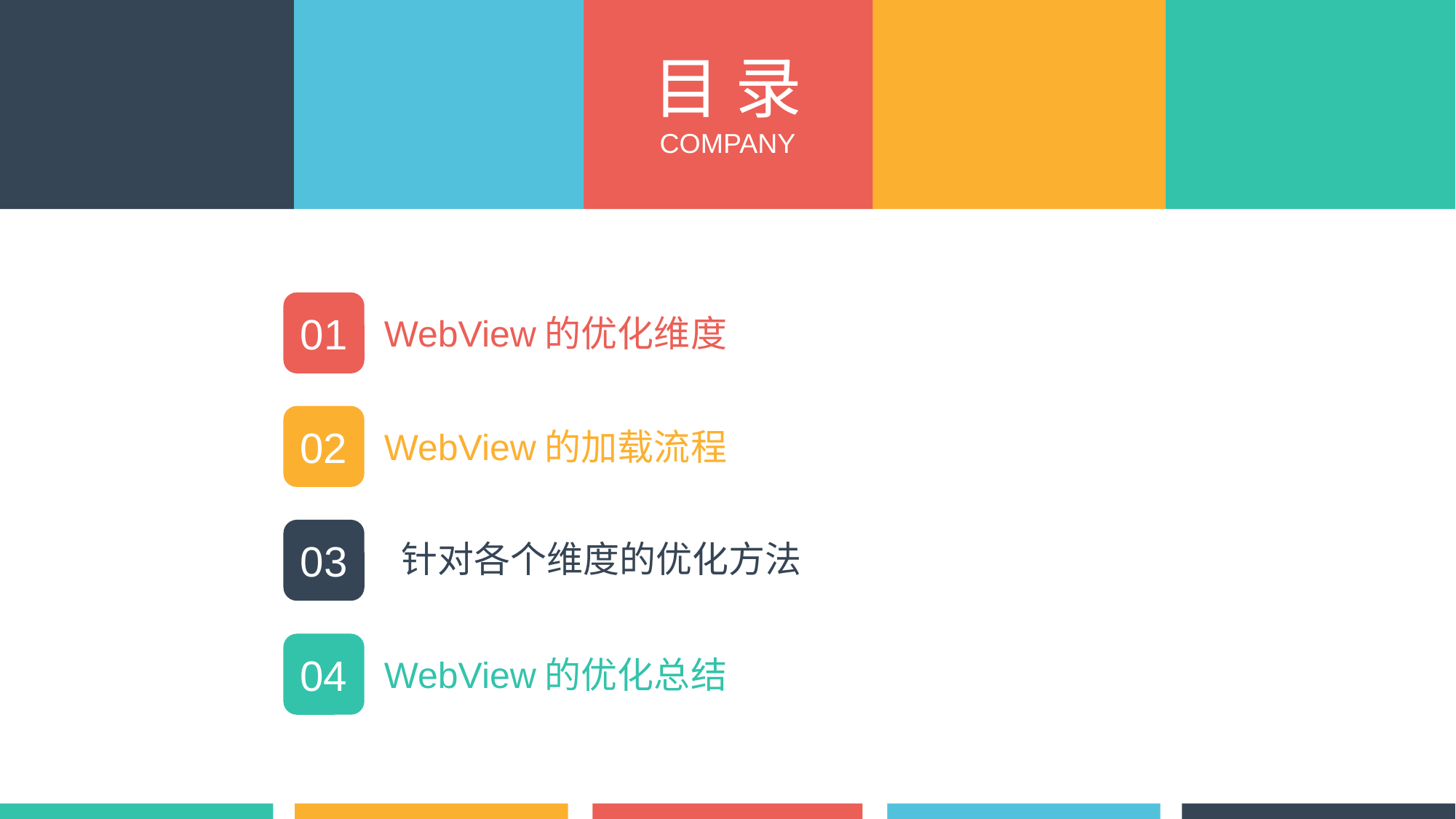

目 录
COMPANY
01
WebView的优化维度
02
WebView的加载流程
03
 针对各个维度的优化方法
04
WebView的优化总结